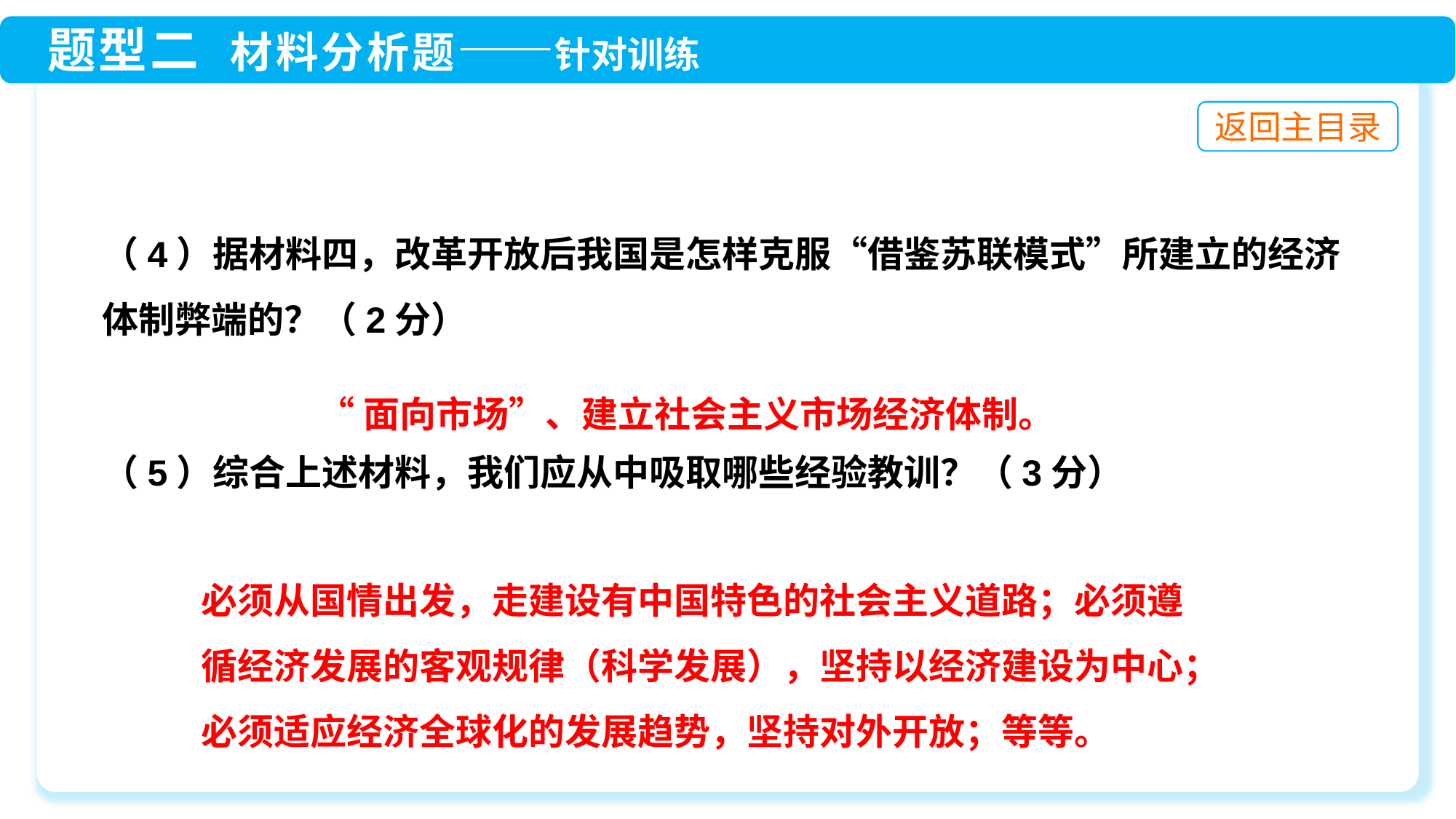

（4）据材料四，改革开放后我国是怎样克服“借鉴苏联模式”所建立的经济体制弊端的？（2分）

（5）综合上述材料，我们应从中吸取哪些经验教训？（3分）
“面向市场”、建立社会主义市场经济体制。
必须从国情出发，走建设有中国特色的社会主义道路；必须遵循经济发展的客观规律（科学发展），坚持以经济建设为中心；必须适应经济全球化的发展趋势，坚持对外开放；等等。